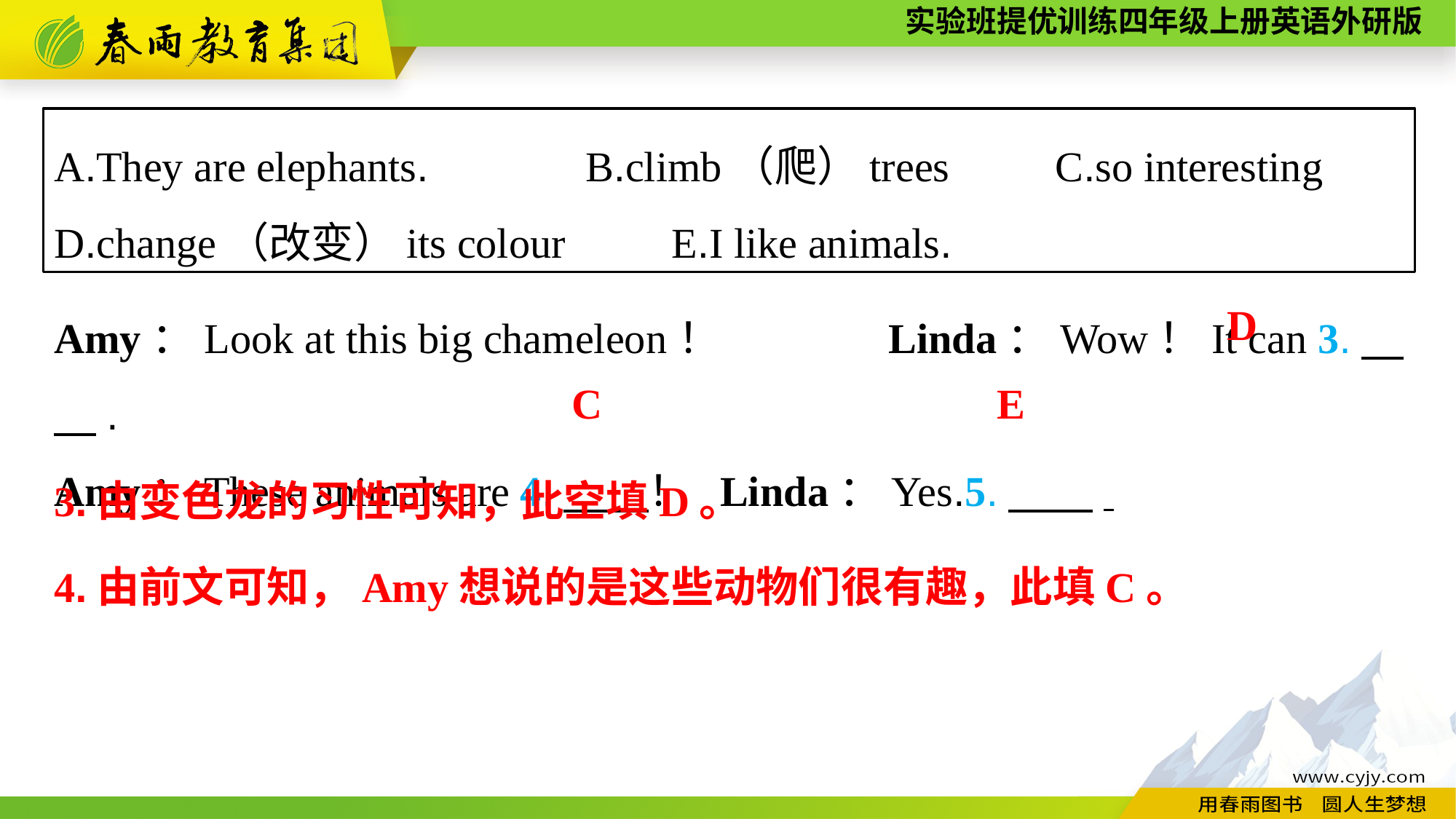

A.They are elephants.	        B.climb（爬）trees          C.so interesting
D.change（改变）its colour          E.I like animals.
Amy：Look at this big chameleon！	      Linda：Wow！It can 3.　　.
Amy：These animals are 4.　　！  Linda：Yes.5.　　.
D
C
E
3.由变色龙的习性可知，此空填D。
4.由前文可知，Amy想说的是这些动物们很有趣，此填C。